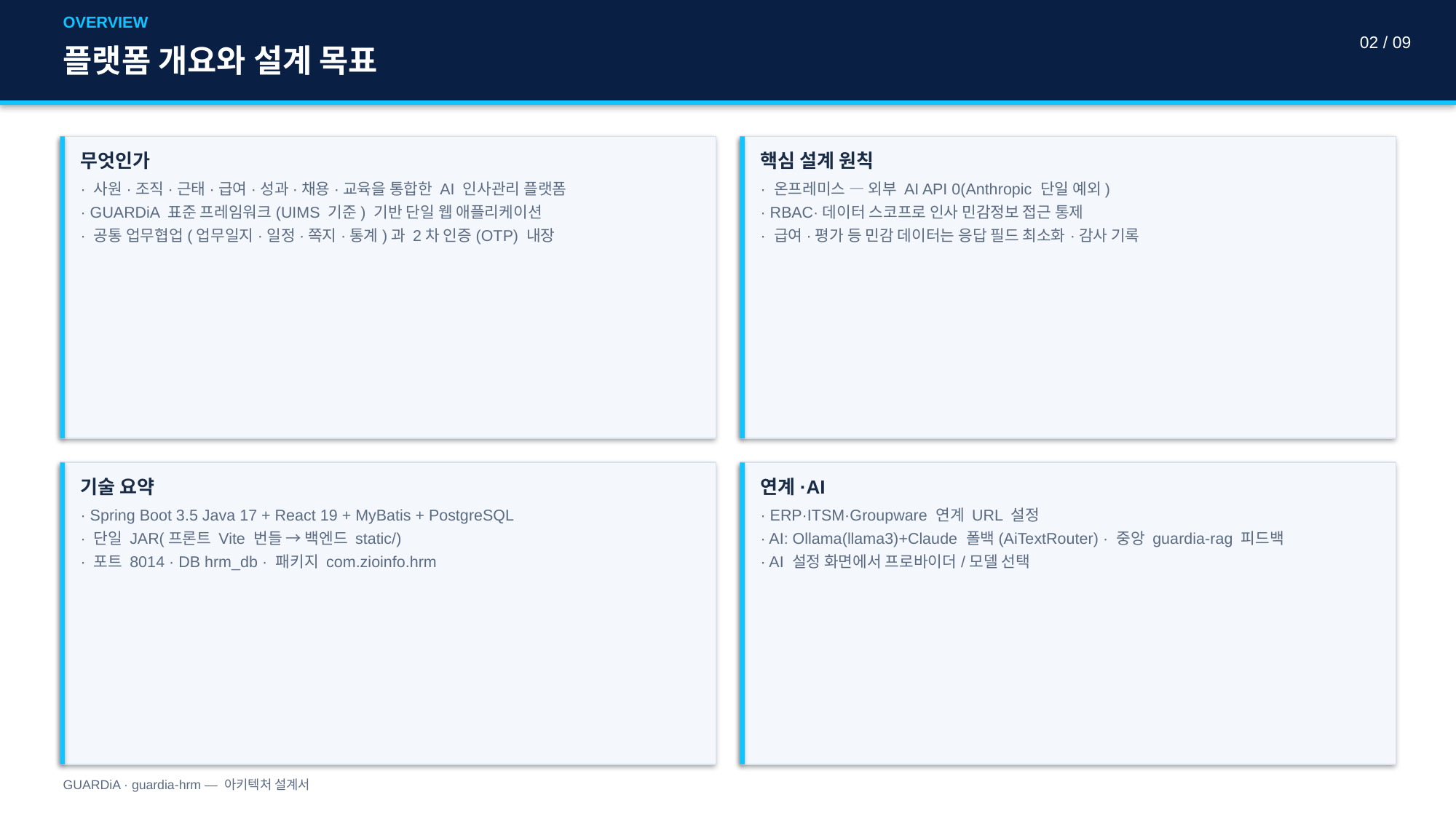

OVERVIEW
02 / 09
플랫폼 개요와 설계 목표

무엇인가
· 사원·조직·근태·급여·성과·채용·교육을 통합한 AI 인사관리 플랫폼
· GUARDiA 표준 프레임워크(UIMS 기준) 기반 단일 웹 애플리케이션
· 공통 업무협업(업무일지·일정·쪽지·통계)과 2차 인증(OTP) 내장
핵심 설계 원칙
· 온프레미스 — 외부 AI API 0(Anthropic 단일 예외)
· RBAC·데이터 스코프로 인사 민감정보 접근 통제
· 급여·평가 등 민감 데이터는 응답 필드 최소화·감사 기록

기술 요약
· Spring Boot 3.5 Java 17 + React 19 + MyBatis + PostgreSQL
· 단일 JAR(프론트 Vite 번들 → 백엔드 static/)
· 포트 8014 · DB hrm_db · 패키지 com.zioinfo.hrm
연계·AI
· ERP·ITSM·Groupware 연계 URL 설정
· AI: Ollama(llama3)+Claude 폴백(AiTextRouter) · 중앙 guardia-rag 피드백
· AI 설정 화면에서 프로바이더/모델 선택
GUARDiA · guardia-hrm — 아키텍처 설계서